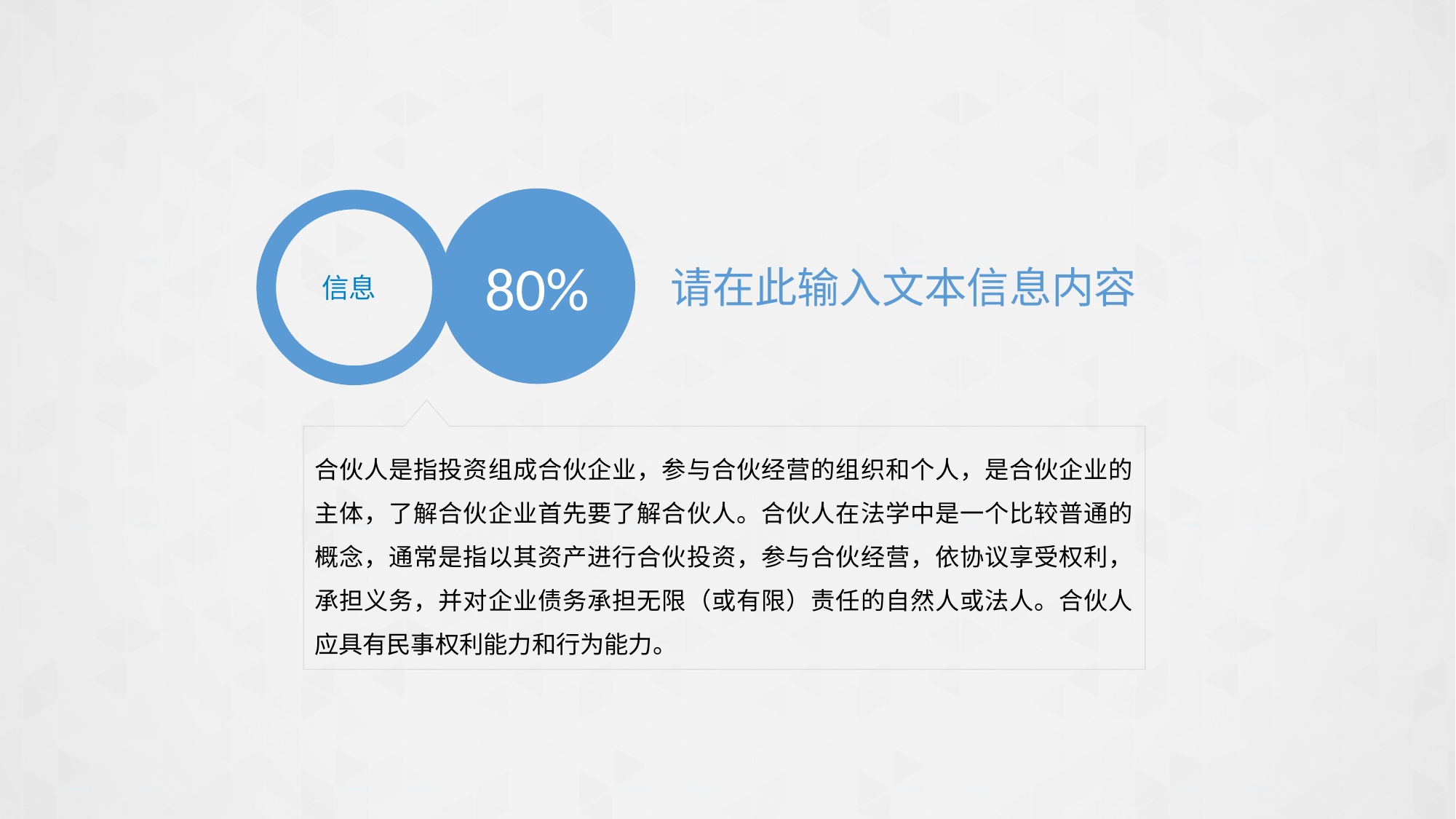

80%

请在此输入文本信息内容
信息
合伙人是指投资组成合伙企业，参与合伙经营的组织和个人，是合伙企业的主体，了解合伙企业首先要了解合伙人。合伙人在法学中是一个比较普通的概念，通常是指以其资产进行合伙投资，参与合伙经营，依协议享受权利，承担义务，并对企业债务承担无限（或有限）责任的自然人或法人。合伙人应具有民事权利能力和行为能力。
PPT模板下载：www.1ppt.com/moban/     行业PPT模板：www.1ppt.com/hangye/
节日PPT模板：www.1ppt.com/jieri/           PPT素材下载：www.1ppt.com/sucai/
PPT背景图片：www.1ppt.com/beijing/      PPT图表下载：www.1ppt.com/tubiao/
优秀PPT下载：www.1ppt.com/xiazai/        PPT教程： www.1ppt.com/powerpoint/
Word教程： www.1ppt.com/word/              Excel教程：www.1ppt.com/excel/
资料下载：www.1ppt.com/ziliao/                PPT课件下载：www.1ppt.com/kejian/
范文下载：www.1ppt.com/fanwen/             试卷下载：www.1ppt.com/shiti/
教案下载：www.1ppt.com/jiaoan/
字体下载：www.1ppt.com/ziti/